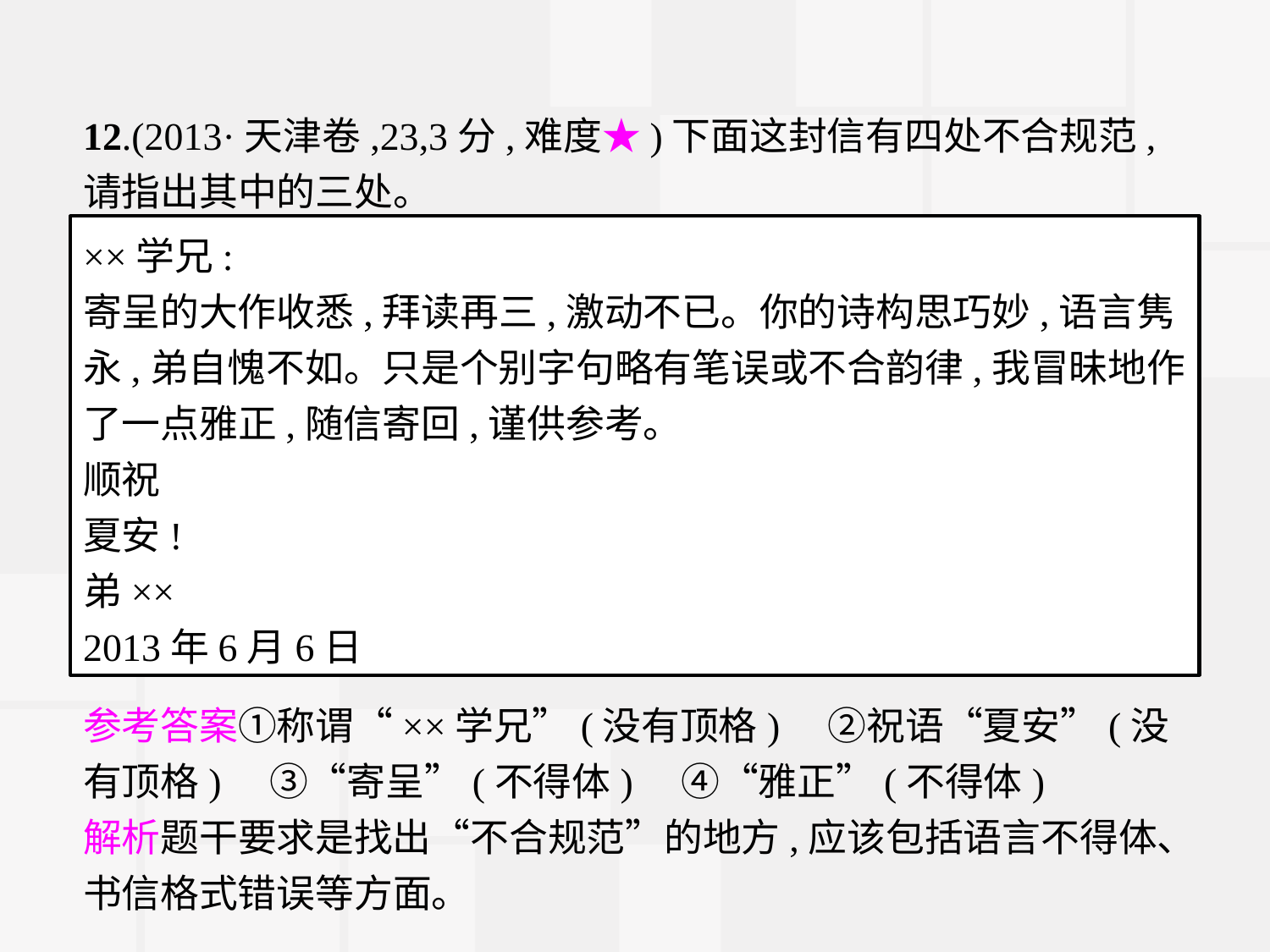

12.(2013·天津卷,23,3分,难度★)下面这封信有四处不合规范,请指出其中的三处。
××学兄:
寄呈的大作收悉,拜读再三,激动不已。你的诗构思巧妙,语言隽永,弟自愧不如。只是个别字句略有笔误或不合韵律,我冒昧地作了一点雅正,随信寄回,谨供参考。
顺祝
夏安!
弟××
2013年6月6日
参考答案①称谓“××学兄”(没有顶格)　②祝语“夏安”(没有顶格)　③“寄呈”(不得体)　④“雅正”(不得体)
解析题干要求是找出“不合规范”的地方,应该包括语言不得体、书信格式错误等方面。